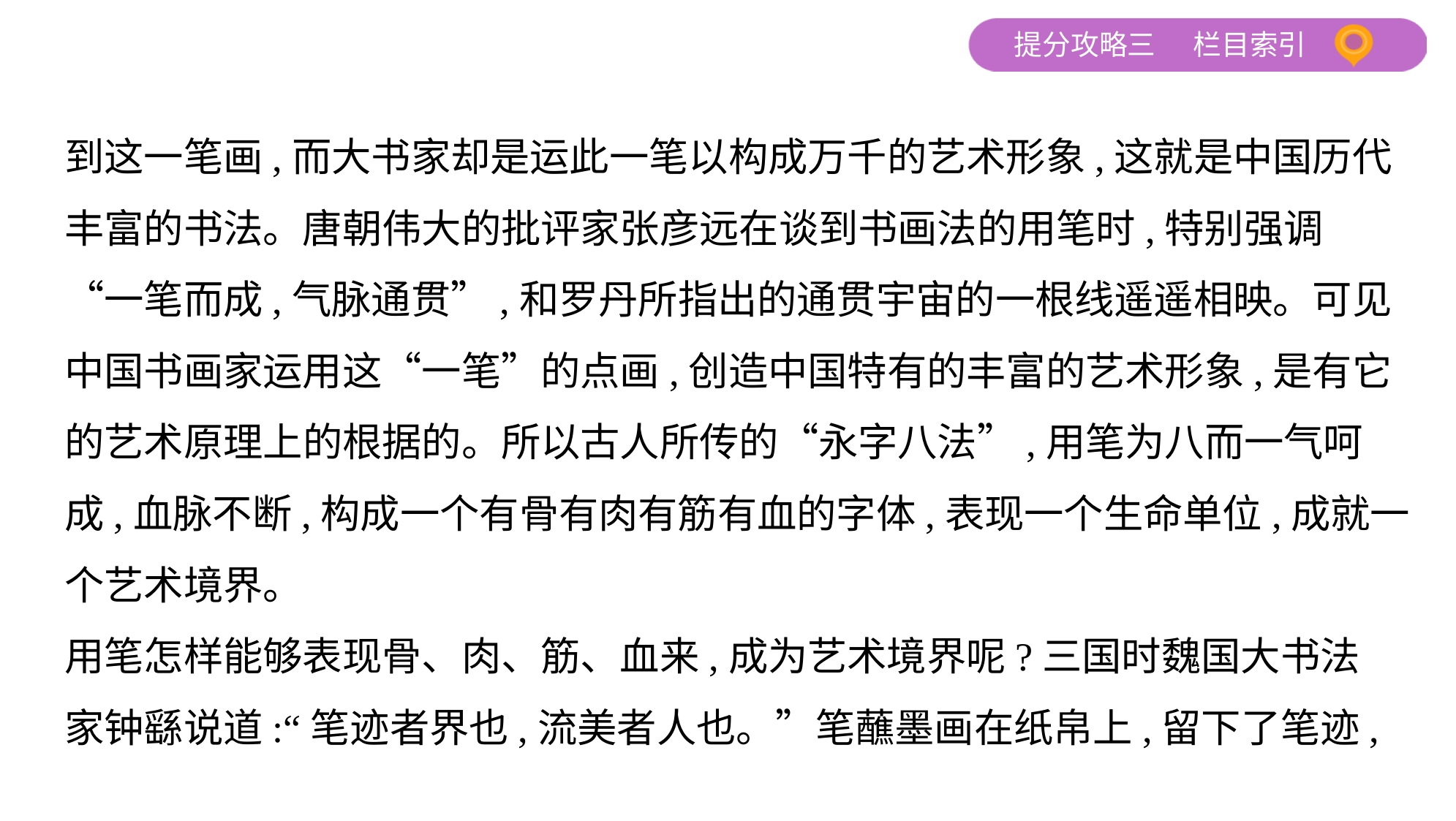

到这一笔画,而大书家却是运此一笔以构成万千的艺术形象,这就是中国历代
丰富的书法。唐朝伟大的批评家张彦远在谈到书画法的用笔时,特别强调
“一笔而成,气脉通贯”,和罗丹所指出的通贯宇宙的一根线遥遥相映。可见
中国书画家运用这“一笔”的点画,创造中国特有的丰富的艺术形象,是有它
的艺术原理上的根据的。所以古人所传的“永字八法”,用笔为八而一气呵
成,血脉不断,构成一个有骨有肉有筋有血的字体,表现一个生命单位,成就一
个艺术境界。
用笔怎样能够表现骨、肉、筋、血来,成为艺术境界呢?三国时魏国大书法
家钟繇说道:“笔迹者界也,流美者人也。”笔蘸墨画在纸帛上,留下了笔迹,